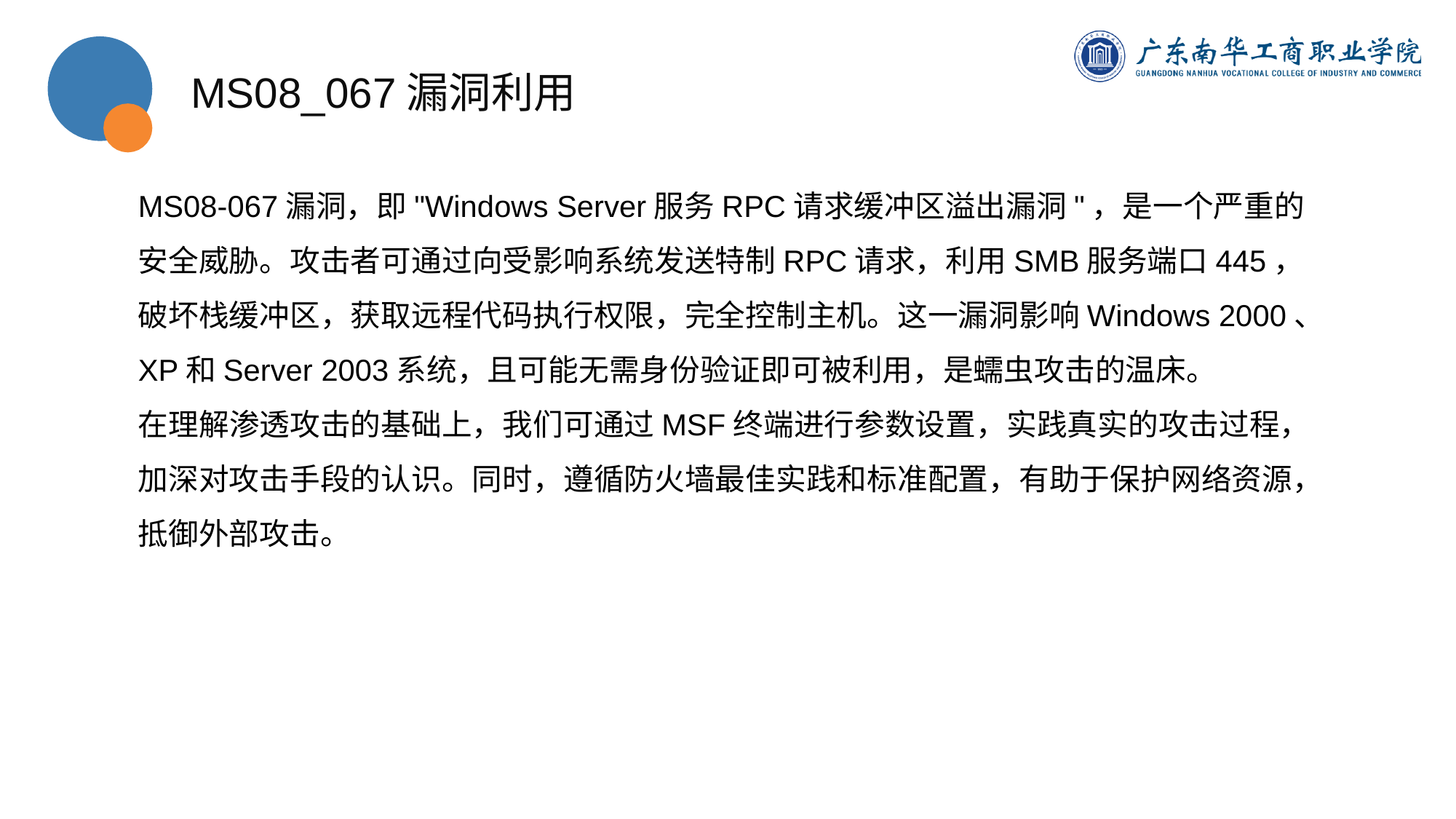

MS08_067漏洞利用

MS08-067漏洞，即"Windows Server服务RPC请求缓冲区溢出漏洞"，是一个严重的安全威胁。攻击者可通过向受影响系统发送特制RPC请求，利用SMB服务端口445，破坏栈缓冲区，获取远程代码执行权限，完全控制主机。这一漏洞影响Windows 2000、XP和Server 2003系统，且可能无需身份验证即可被利用，是蠕虫攻击的温床。
在理解渗透攻击的基础上，我们可通过MSF终端进行参数设置，实践真实的攻击过程，加深对攻击手段的认识。同时，遵循防火墙最佳实践和标准配置，有助于保护网络资源，抵御外部攻击。